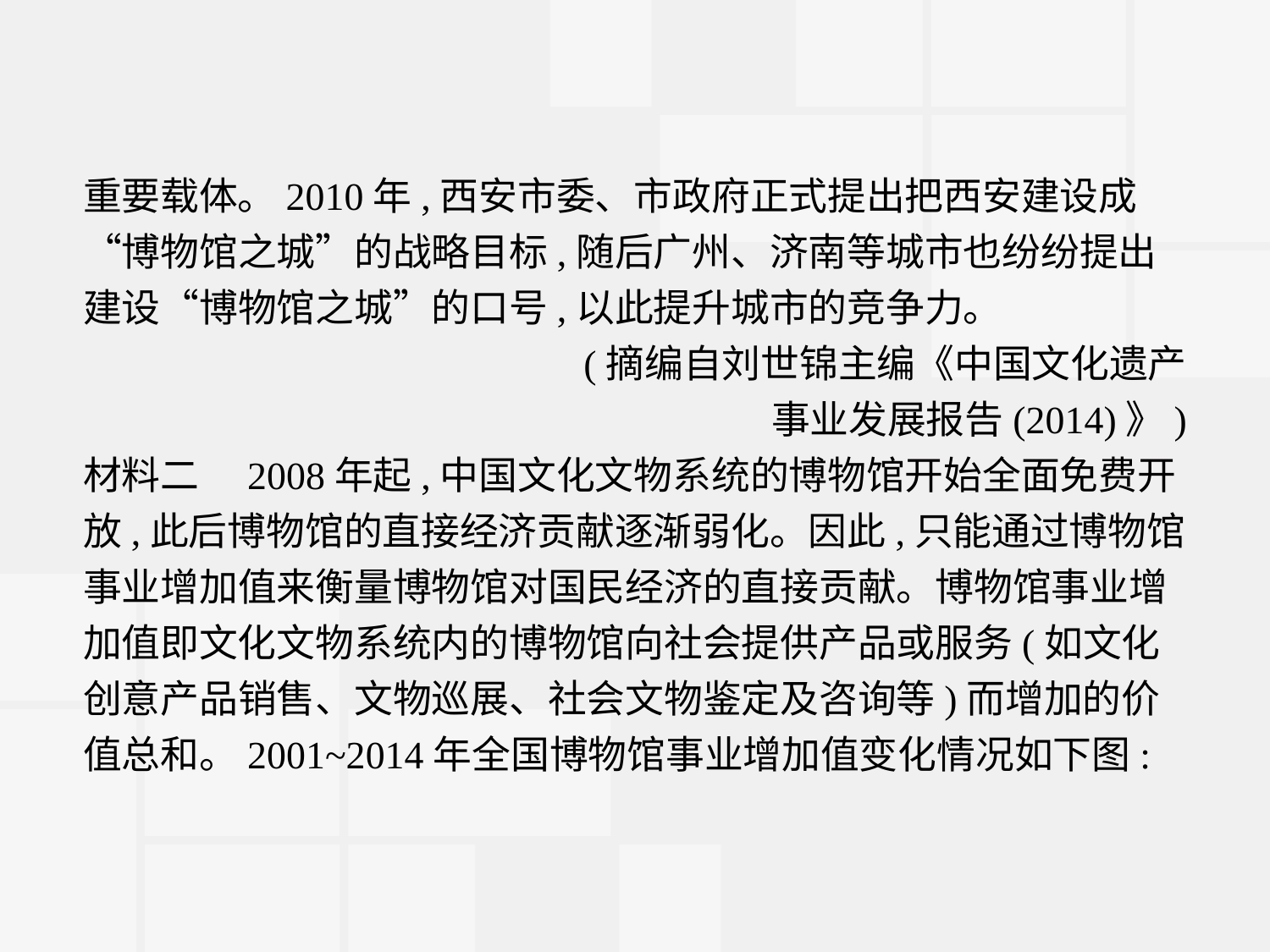

重要载体。2010年,西安市委、市政府正式提出把西安建设成“博物馆之城”的战略目标,随后广州、济南等城市也纷纷提出建设“博物馆之城”的口号,以此提升城市的竞争力。
(摘编自刘世锦主编《中国文化遗产
事业发展报告(2014)》)
材料二　2008年起,中国文化文物系统的博物馆开始全面免费开放,此后博物馆的直接经济贡献逐渐弱化。因此,只能通过博物馆事业增加值来衡量博物馆对国民经济的直接贡献。博物馆事业增加值即文化文物系统内的博物馆向社会提供产品或服务(如文化创意产品销售、文物巡展、社会文物鉴定及咨询等)而增加的价值总和。2001~2014年全国博物馆事业增加值变化情况如下图: